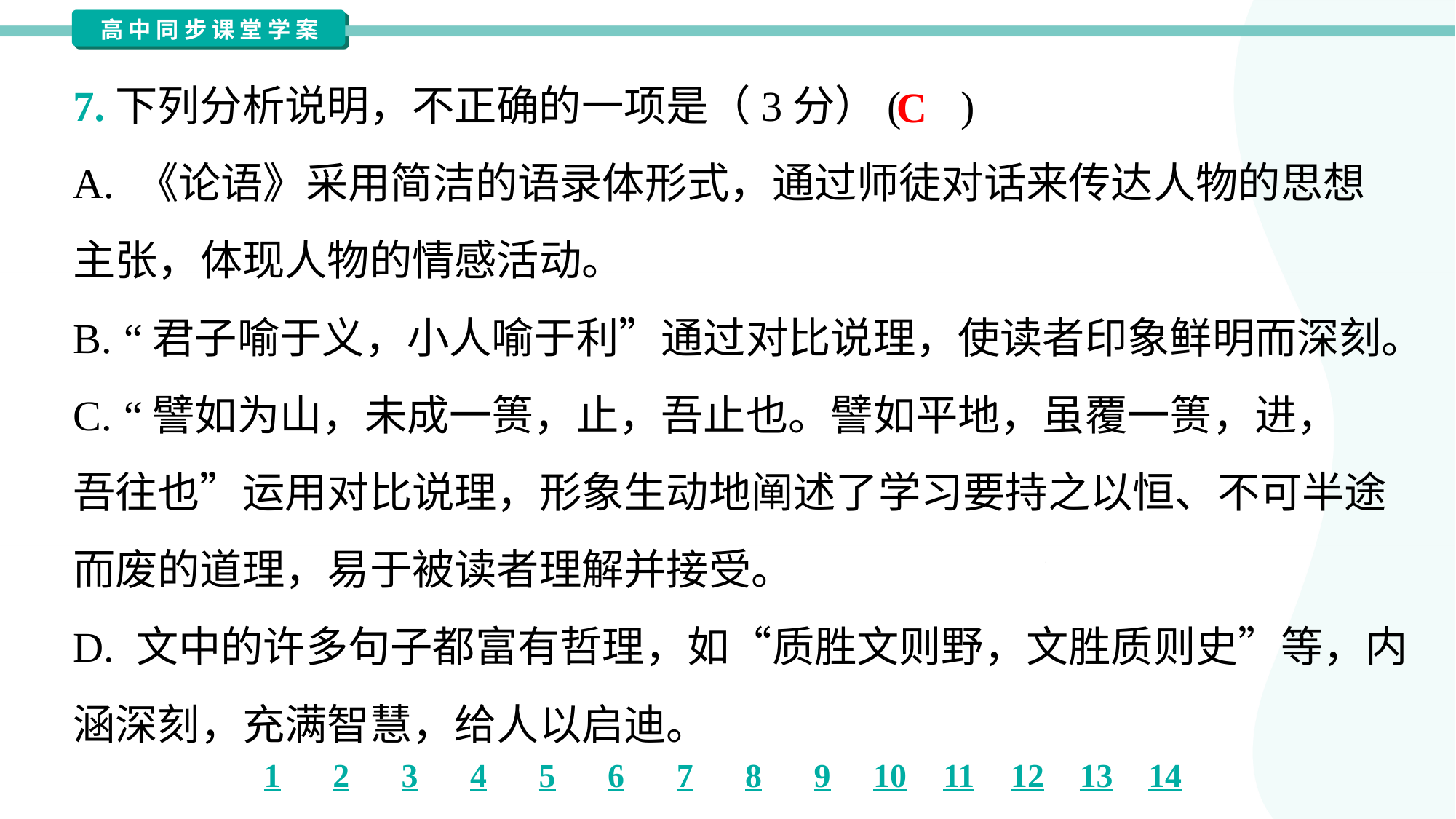

7.下列分析说明，不正确的一项是（3分）(     )
C
A. 《论语》采用简洁的语录体形式，通过师徒对话来传达人物的思想
主张，体现人物的情感活动。
B. “君子喻于义，小人喻于利”通过对比说理，使读者印象鲜明而深刻。
C. “譬如为山，未成一篑，止，吾止也。譬如平地，虽覆一篑，进，
吾往也”运用对比说理，形象生动地阐述了学习要持之以恒、不可半途
而废的道理，易于被读者理解并接受。
D. 文中的许多句子都富有哲理，如“质胜文则野，文胜质则史”等，内
涵深刻，充满智慧，给人以启迪。